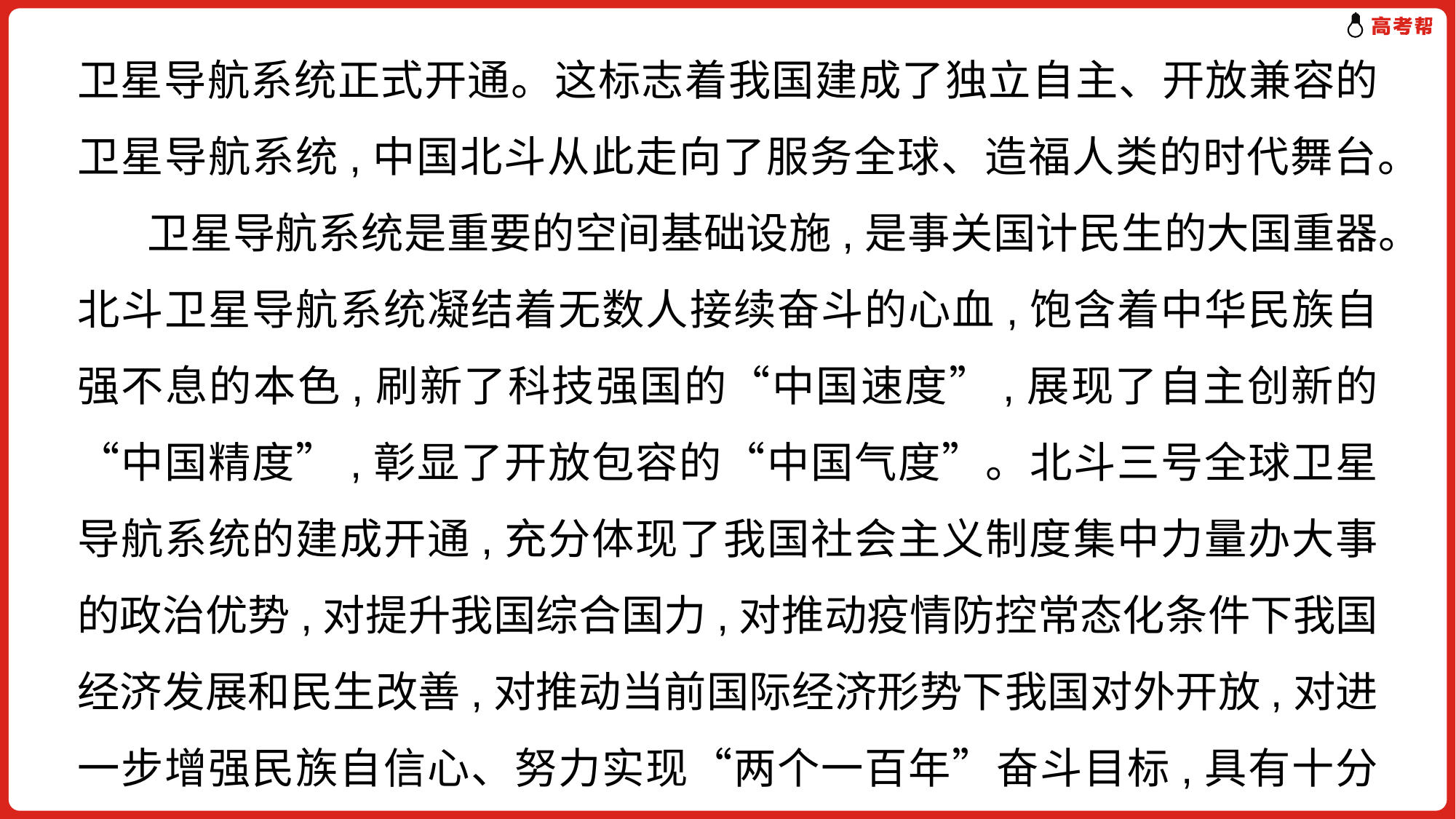

卫星导航系统正式开通。这标志着我国建成了独立自主、开放兼容的卫星导航系统,中国北斗从此走向了服务全球、造福人类的时代舞台。
      卫星导航系统是重要的空间基础设施,是事关国计民生的大国重器。北斗卫星导航系统凝结着无数人接续奋斗的心血,饱含着中华民族自强不息的本色,刷新了科技强国的“中国速度”,展现了自主创新的“中国精度”,彰显了开放包容的“中国气度”。北斗三号全球卫星导航系统的建成开通,充分体现了我国社会主义制度集中力量办大事的政治优势,对提升我国综合国力,对推动疫情防控常态化条件下我国经济发展和民生改善,对推动当前国际经济形势下我国对外开放,对进一步增强民族自信心、努力实现“两个一百年”奋斗目标,具有十分重要的意义。